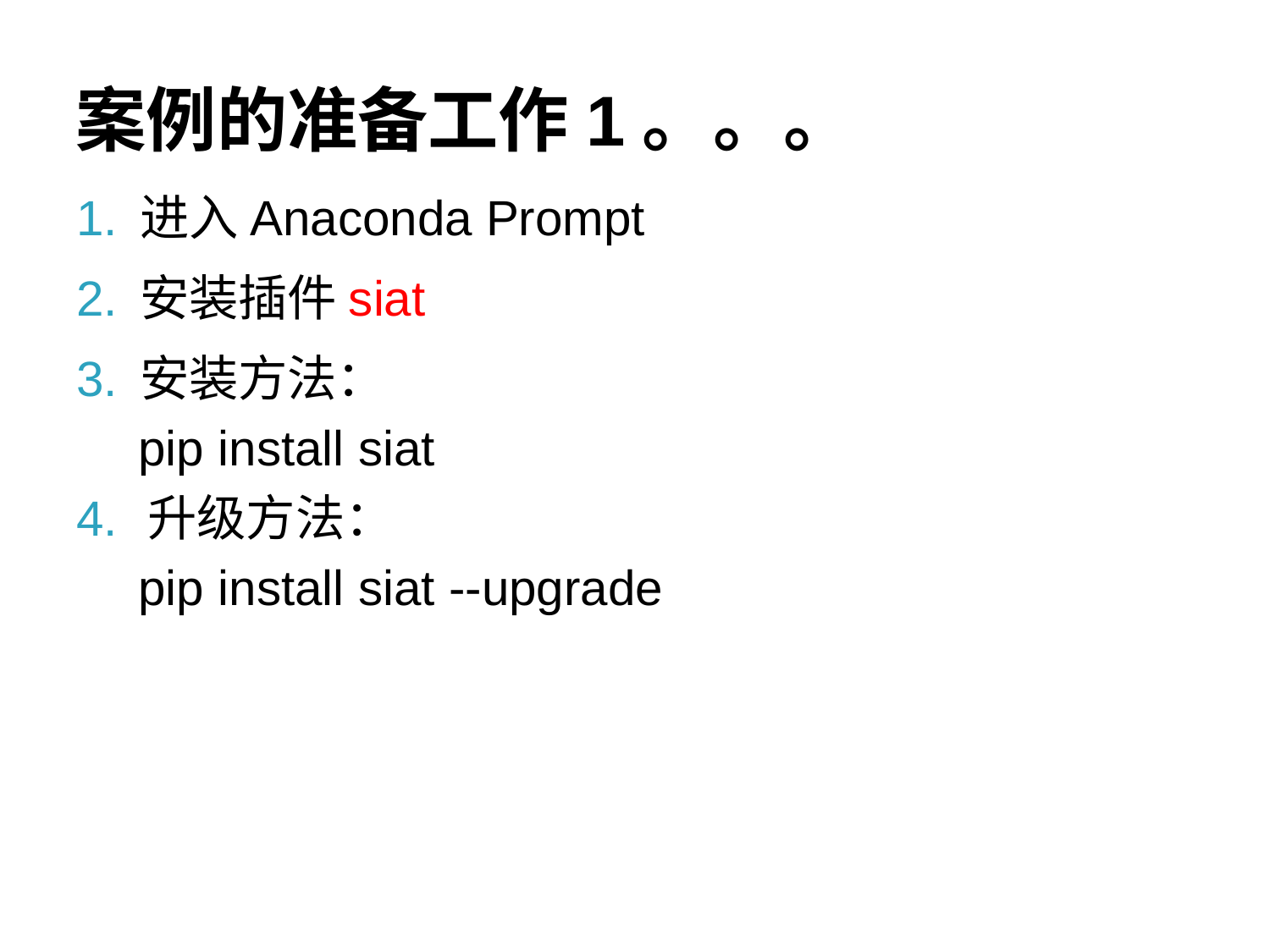

# 案例的准备工作1。。。
进入Anaconda Prompt
安装插件siat
安装方法：
pip install siat
升级方法：
pip install siat --upgrade